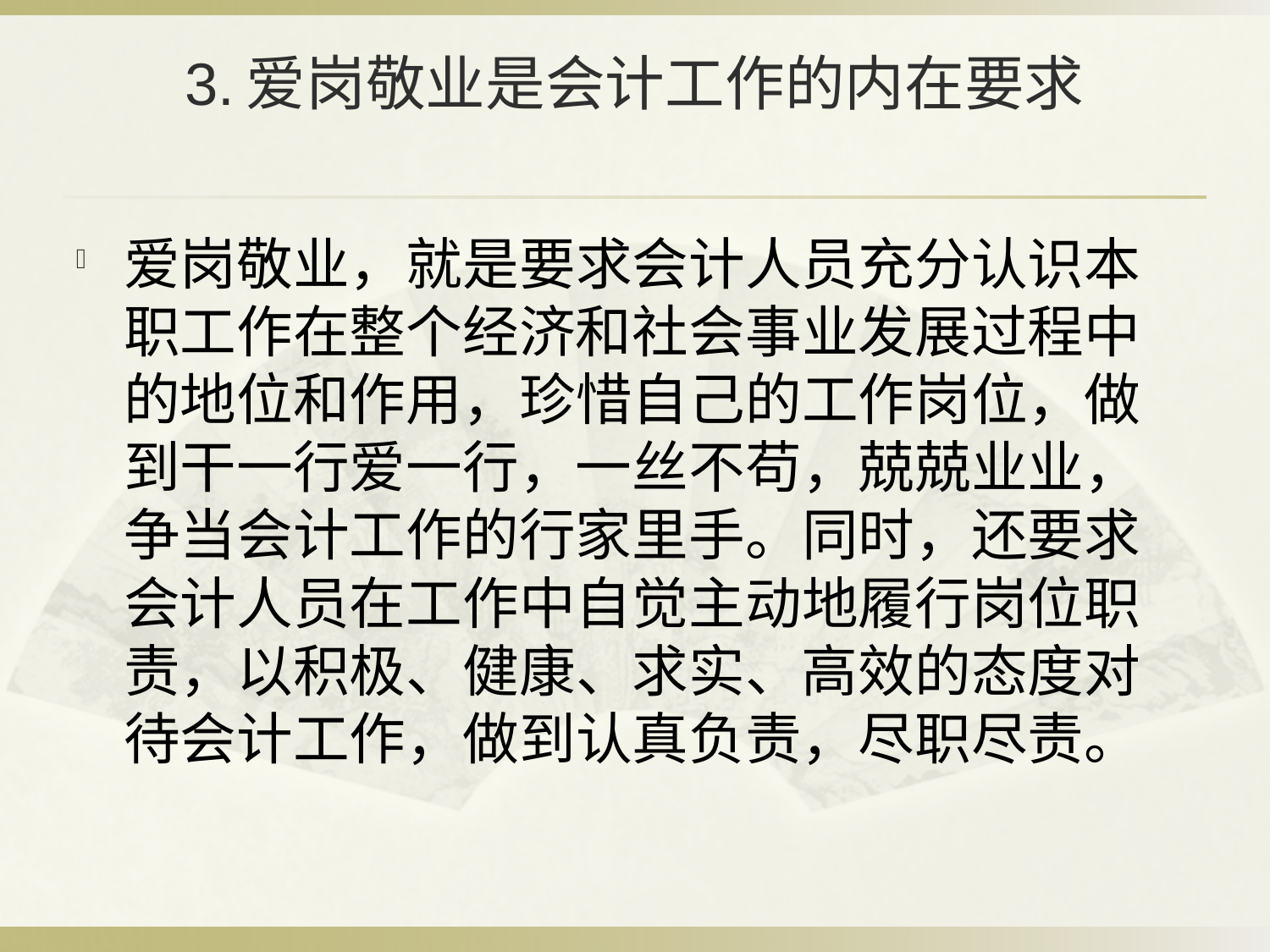

# 3.爱岗敬业是会计工作的内在要求
爱岗敬业，就是要求会计人员充分认识本职工作在整个经济和社会事业发展过程中的地位和作用，珍惜自己的工作岗位，做到干一行爱一行，一丝不苟，兢兢业业，争当会计工作的行家里手。同时，还要求会计人员在工作中自觉主动地履行岗位职责，以积极、健康、求实、高效的态度对待会计工作，做到认真负责，尽职尽责。